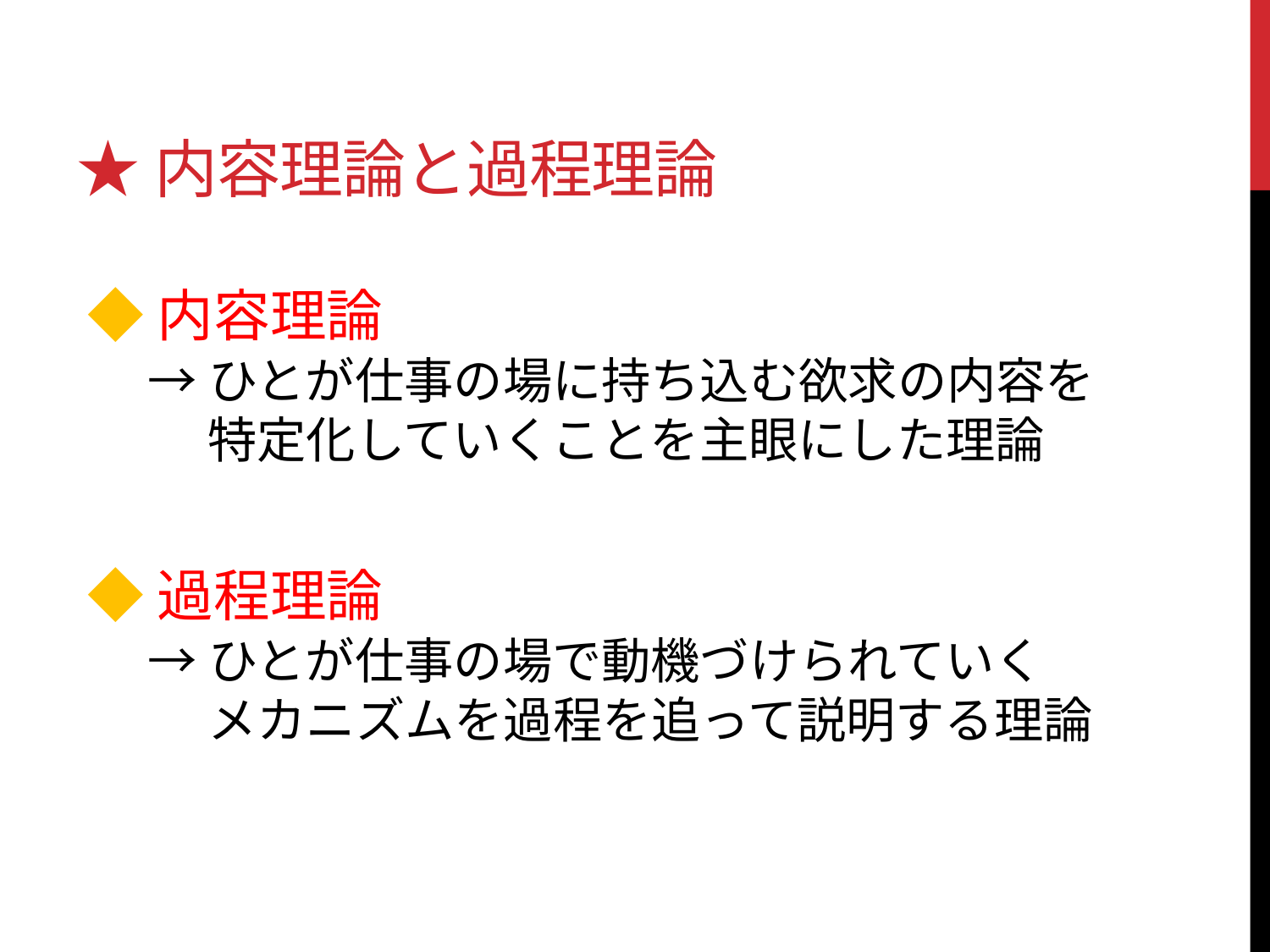

# ★内容理論と過程理論
◆内容理論
→ひとが仕事の場に持ち込む欲求の内容を
　 特定化していくことを主眼にした理論
◆過程理論
→ひとが仕事の場で動機づけられていく
　 メカニズムを過程を追って説明する理論